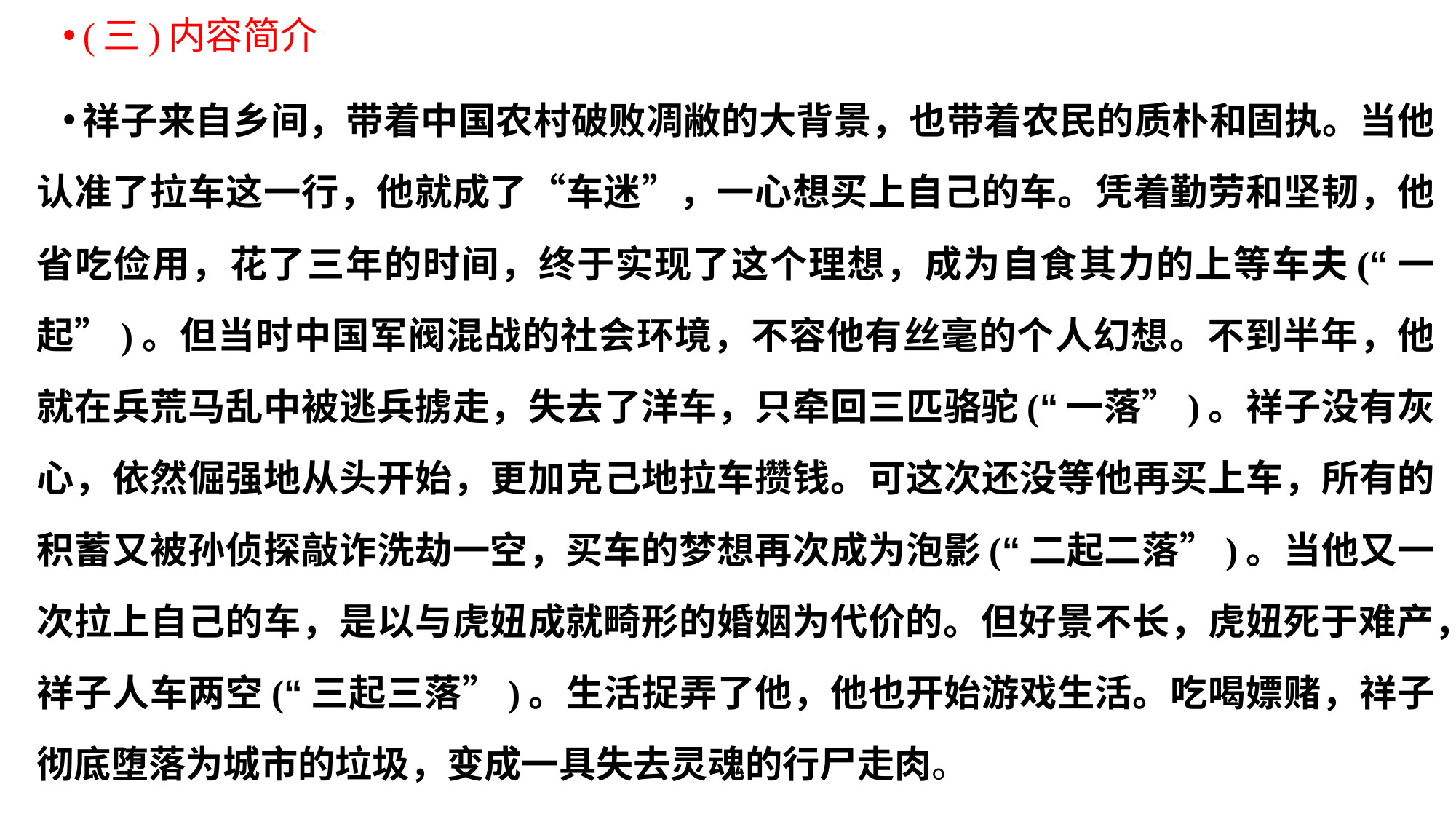

(三)内容简介
祥子来自乡间，带着中国农村破败凋敝的大背景，也带着农民的质朴和固执。当他认准了拉车这一行，他就成了“车迷”，一心想买上自己的车。凭着勤劳和坚韧，他省吃俭用，花了三年的时间，终于实现了这个理想，成为自食其力的上等车夫(“一起”)。但当时中国军阀混战的社会环境，不容他有丝毫的个人幻想。不到半年，他就在兵荒马乱中被逃兵掳走，失去了洋车，只牵回三匹骆驼(“一落”)。祥子没有灰心，依然倔强地从头开始，更加克己地拉车攒钱。可这次还没等他再买上车，所有的积蓄又被孙侦探敲诈洗劫一空，买车的梦想再次成为泡影(“二起二落”)。当他又一次拉上自己的车，是以与虎妞成就畸形的婚姻为代价的。但好景不长，虎妞死于难产，祥子人车两空(“三起三落”)。生活捉弄了他，他也开始游戏生活。吃喝嫖赌，祥子彻底堕落为城市的垃圾，变成一具失去灵魂的行尸走肉。